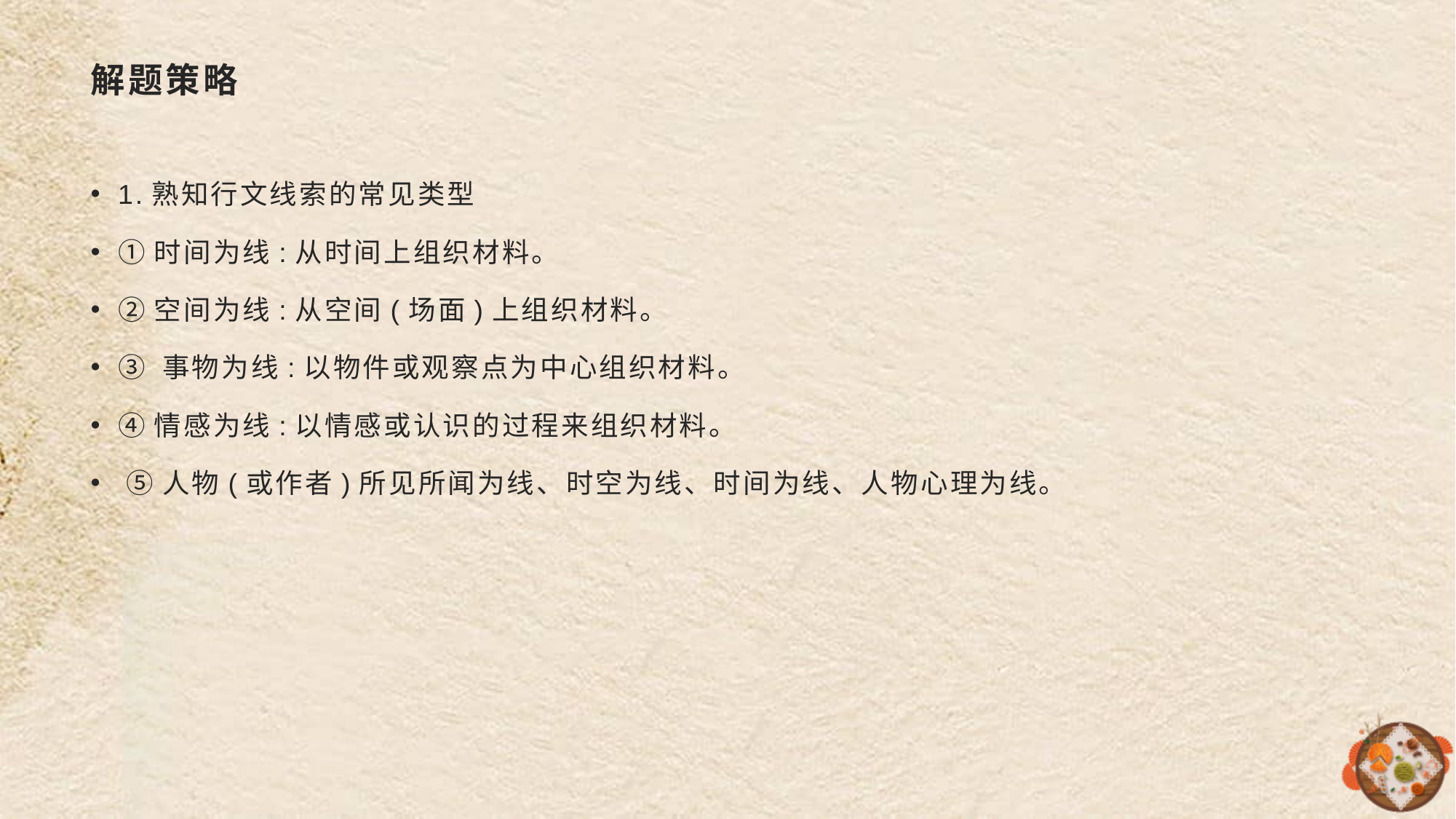

# 解题策略

1.熟知行文线索的常见类型
①时间为线:从时间上组织材料。
②空间为线:从空间(场面)上组织材料。
③ 事物为线:以物件或观察点为中心组织材料。
④情感为线:以情感或认识的过程来组织材料。
 ⑤人物(或作者)所见所闻为线、时空为线、时间为线、人物心理为线。